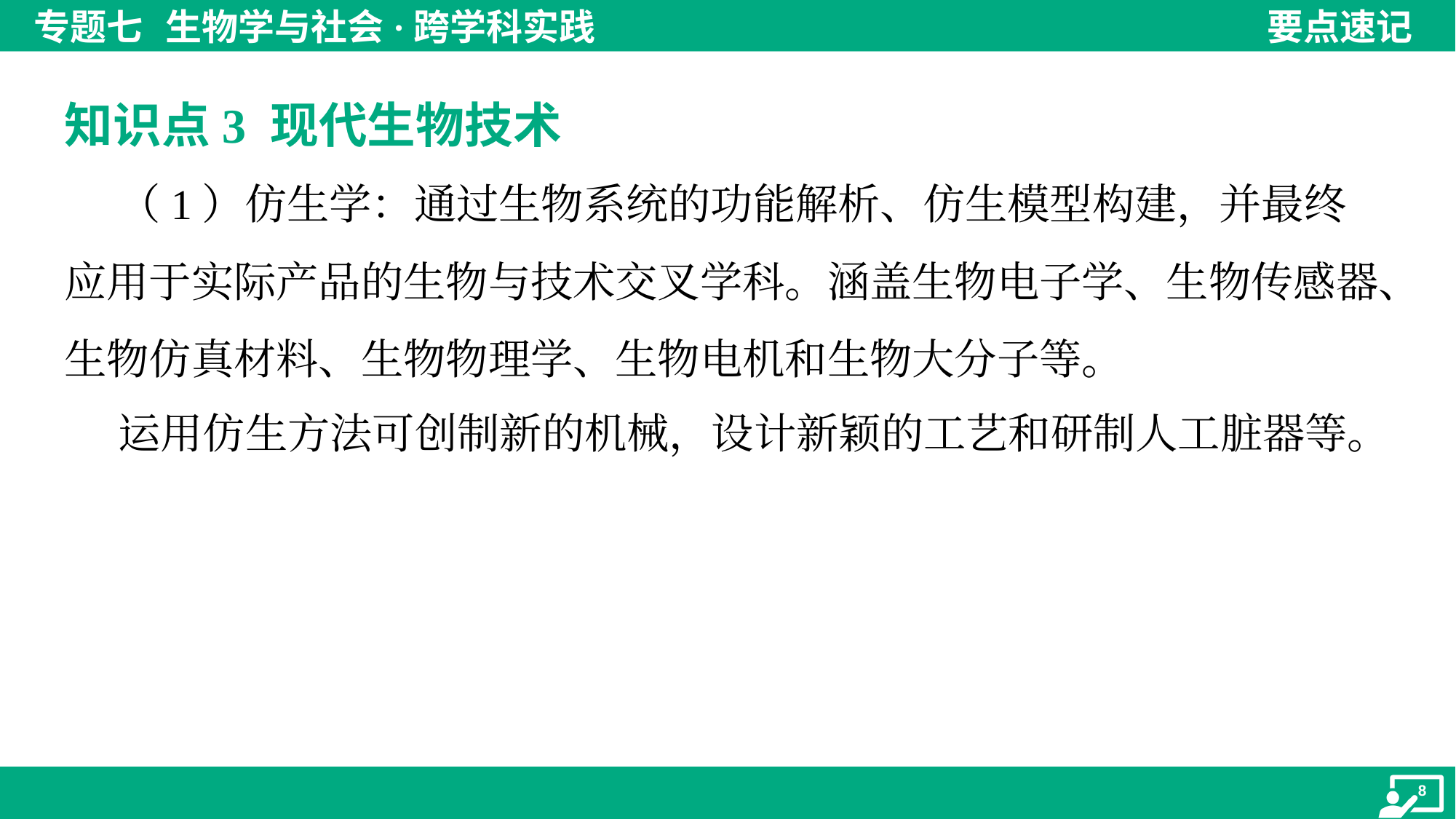

知识点3 现代生物技术
    （1）仿生学：通过生物系统的功能解析、仿生模型构建，并最终
应用于实际产品的生物与技术交叉学科。涵盖生物电子学、生物传感器、
生物仿真材料、生物物理学、生物电机和生物大分子等。
    运用仿生方法可创制新的机械，设计新颖的工艺和研制人工脏器等。